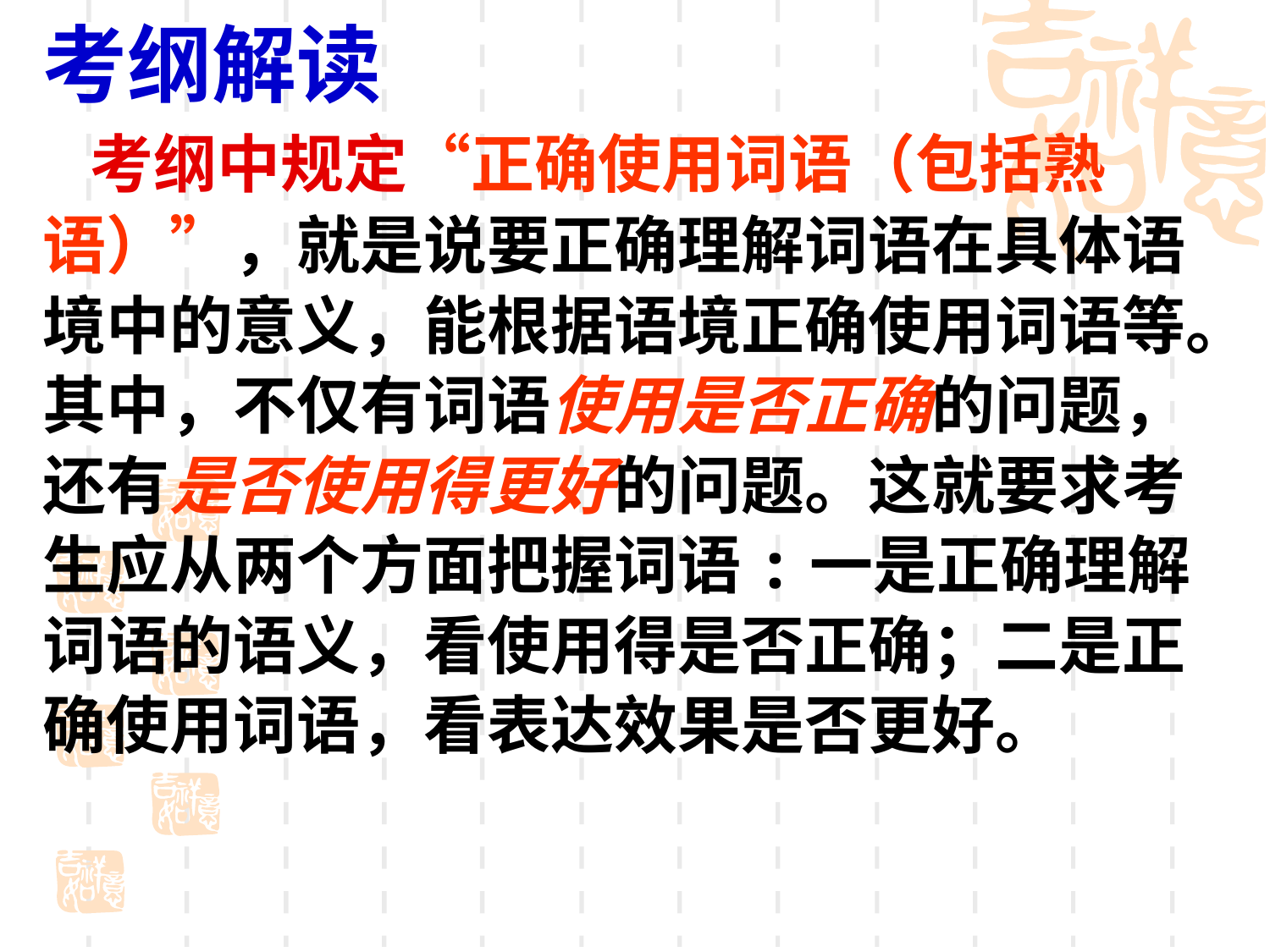

考纲解读
   考纲中规定“正确使用词语（包括熟语）”，就是说要正确理解词语在具体语境中的意义，能根据语境正确使用词语等。其中，不仅有词语使用是否正确的问题，还有是否使用得更好的问题。这就要求考生应从两个方面把握词语:一是正确理解词语的语义，看使用得是否正确；二是正确使用词语，看表达效果是否更好。